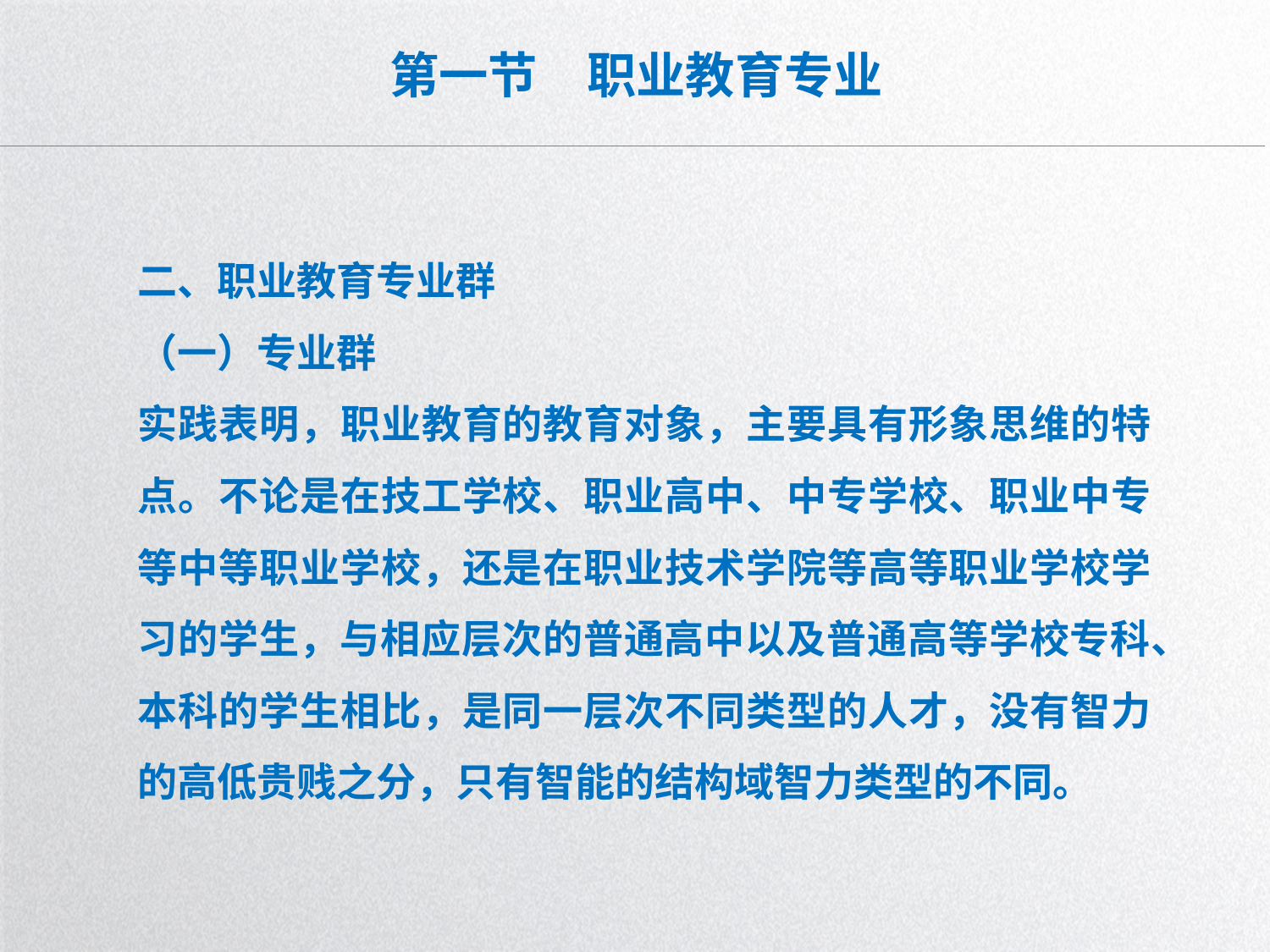

# 第一节　职业教育专业
二、职业教育专业群
（一）专业群
实践表明，职业教育的教育对象，主要具有形象思维的特点。不论是在技工学校、职业高中、中专学校、职业中专等中等职业学校，还是在职业技术学院等高等职业学校学习的学生，与相应层次的普通高中以及普通高等学校专科、本科的学生相比，是同一层次不同类型的人才，没有智力的高低贵贱之分，只有智能的结构域智力类型的不同。